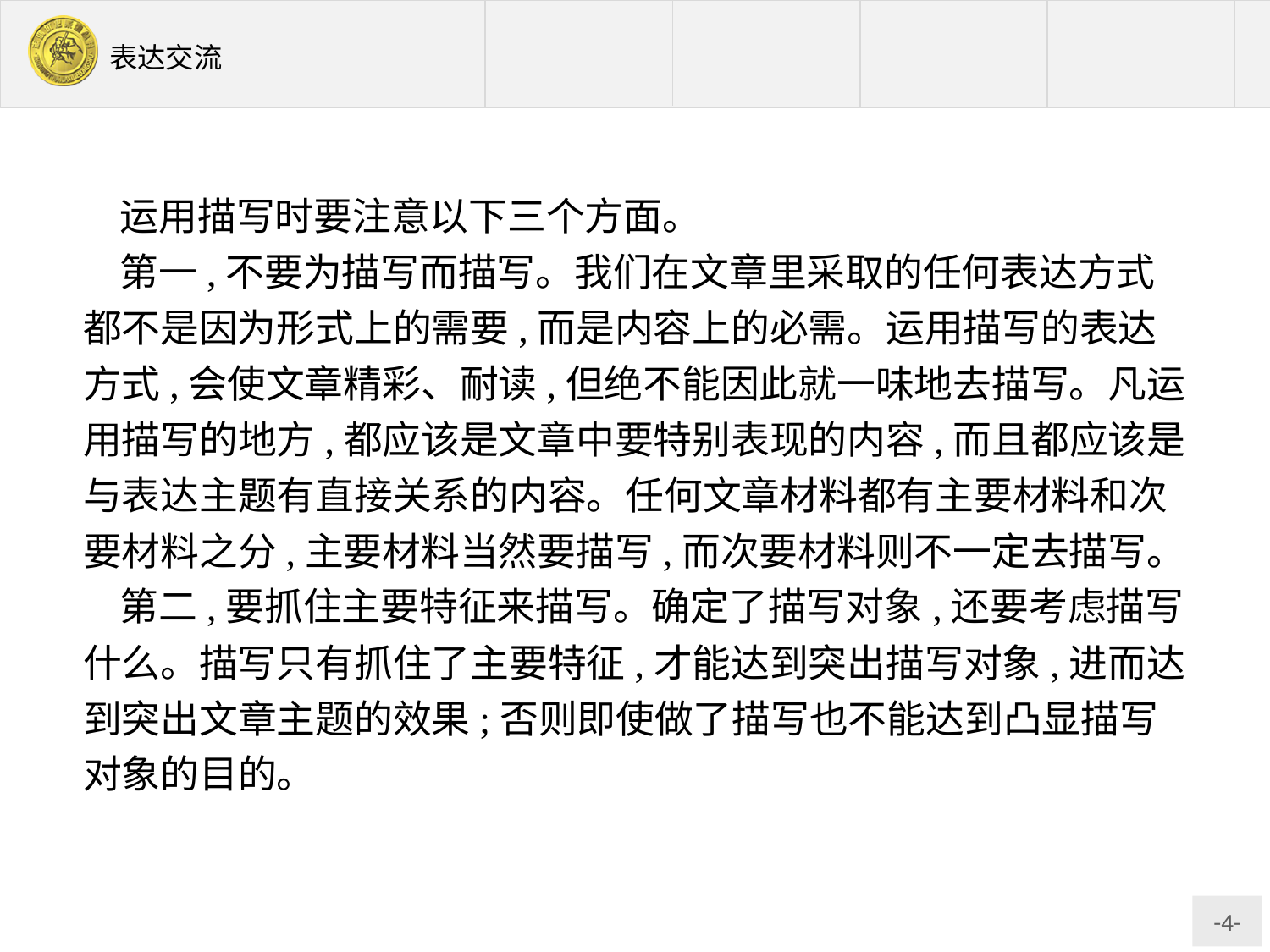

运用描写时要注意以下三个方面。
第一,不要为描写而描写。我们在文章里采取的任何表达方式都不是因为形式上的需要,而是内容上的必需。运用描写的表达方式,会使文章精彩、耐读,但绝不能因此就一味地去描写。凡运用描写的地方,都应该是文章中要特别表现的内容,而且都应该是与表达主题有直接关系的内容。任何文章材料都有主要材料和次要材料之分,主要材料当然要描写,而次要材料则不一定去描写。
第二,要抓住主要特征来描写。确定了描写对象,还要考虑描写什么。描写只有抓住了主要特征,才能达到突出描写对象,进而达到突出文章主题的效果;否则即使做了描写也不能达到凸显描写对象的目的。